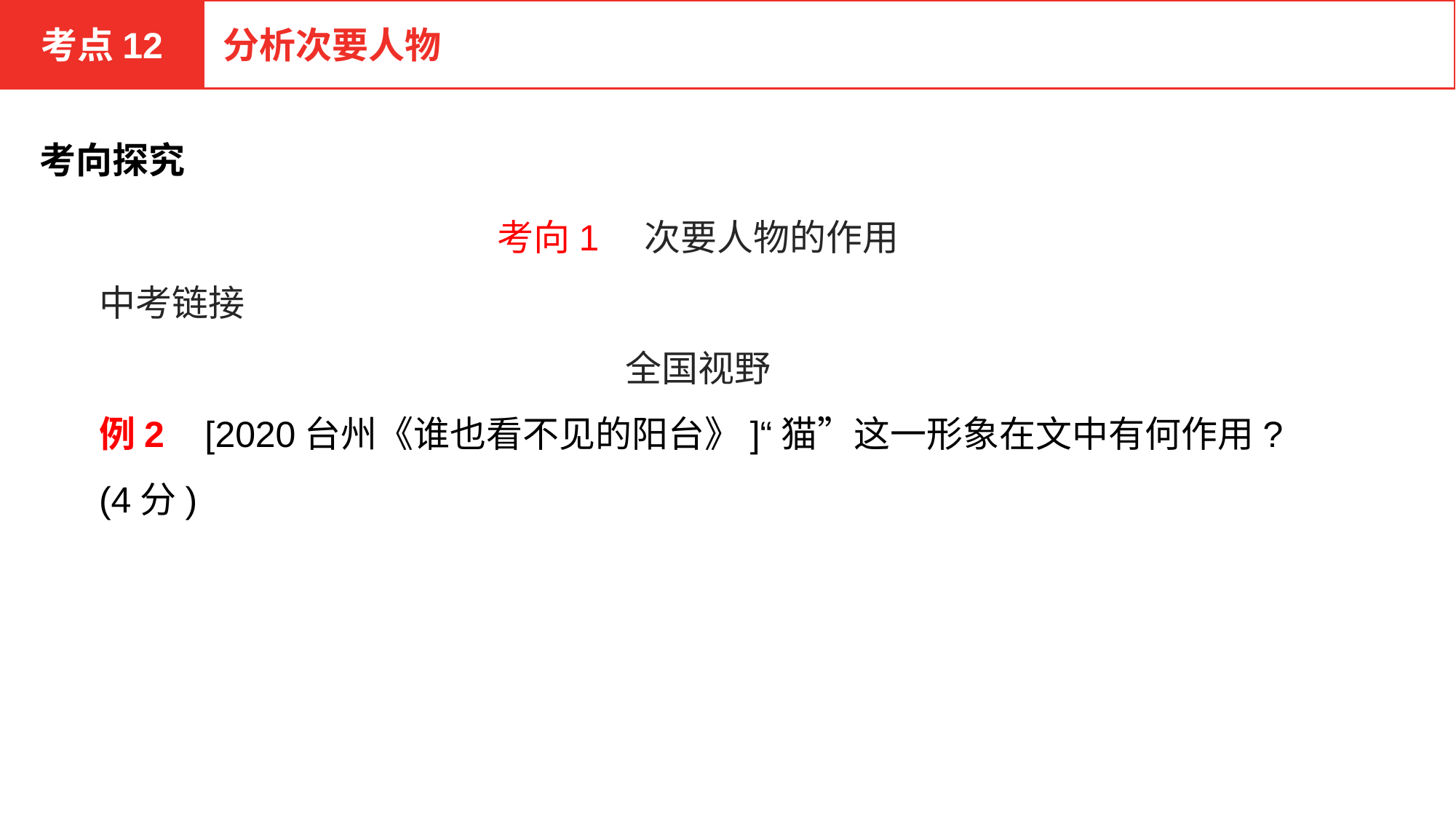

考点12
分析次要人物
考向探究
考向1　次要人物的作用
中考链接
全国视野
例2    [2020台州《谁也看不见的阳台》]“猫”这一形象在文中有何作用?(4分)